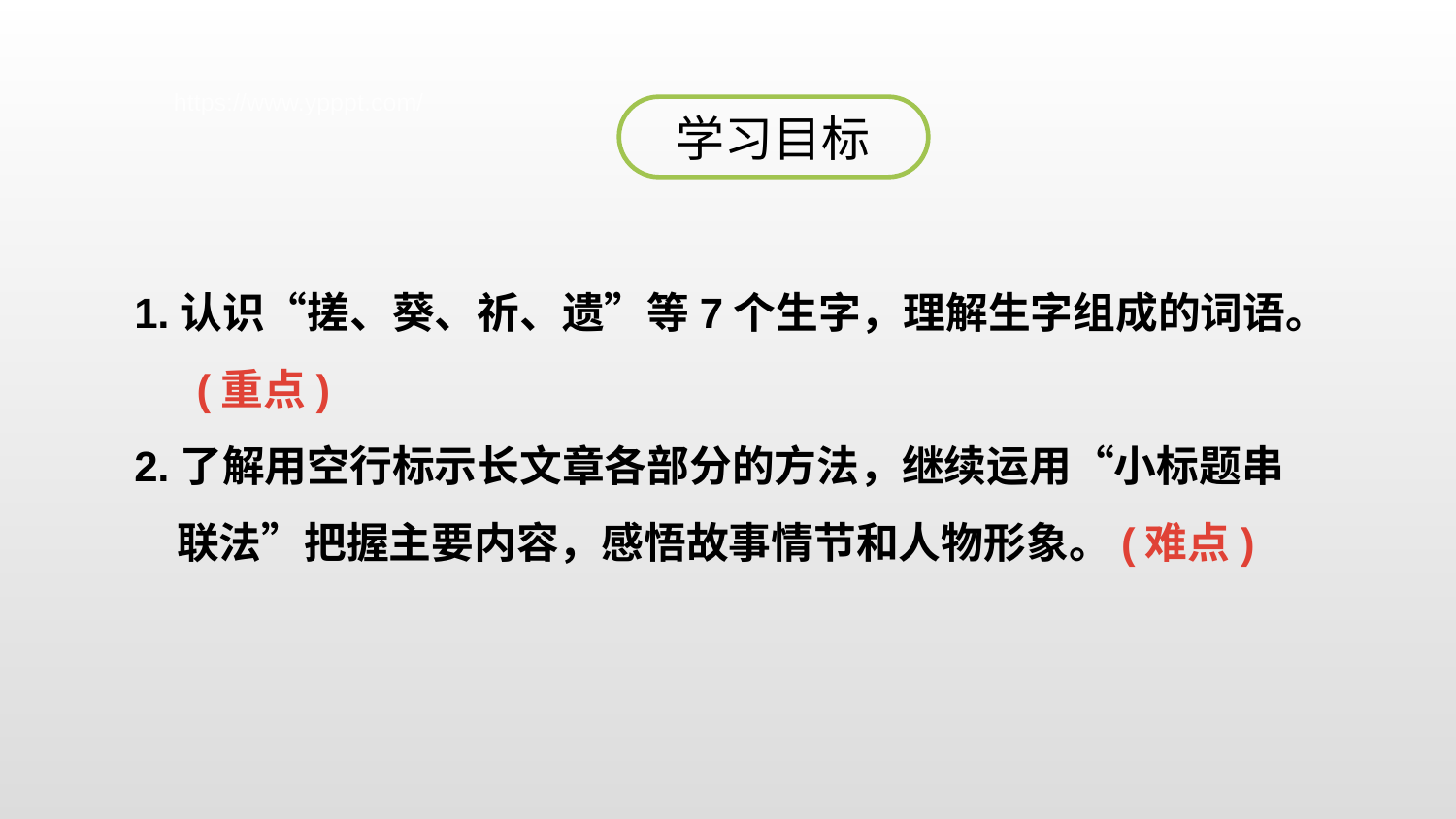

https://www.ypppt.com/
学习目标
1.认识“搓、葵、祈、遗”等7个生字，理解生字组成的词语。 (重点)
2.了解用空行标示长文章各部分的方法，继续运用“小标题串联法”把握主要内容，感悟故事情节和人物形象。(难点)